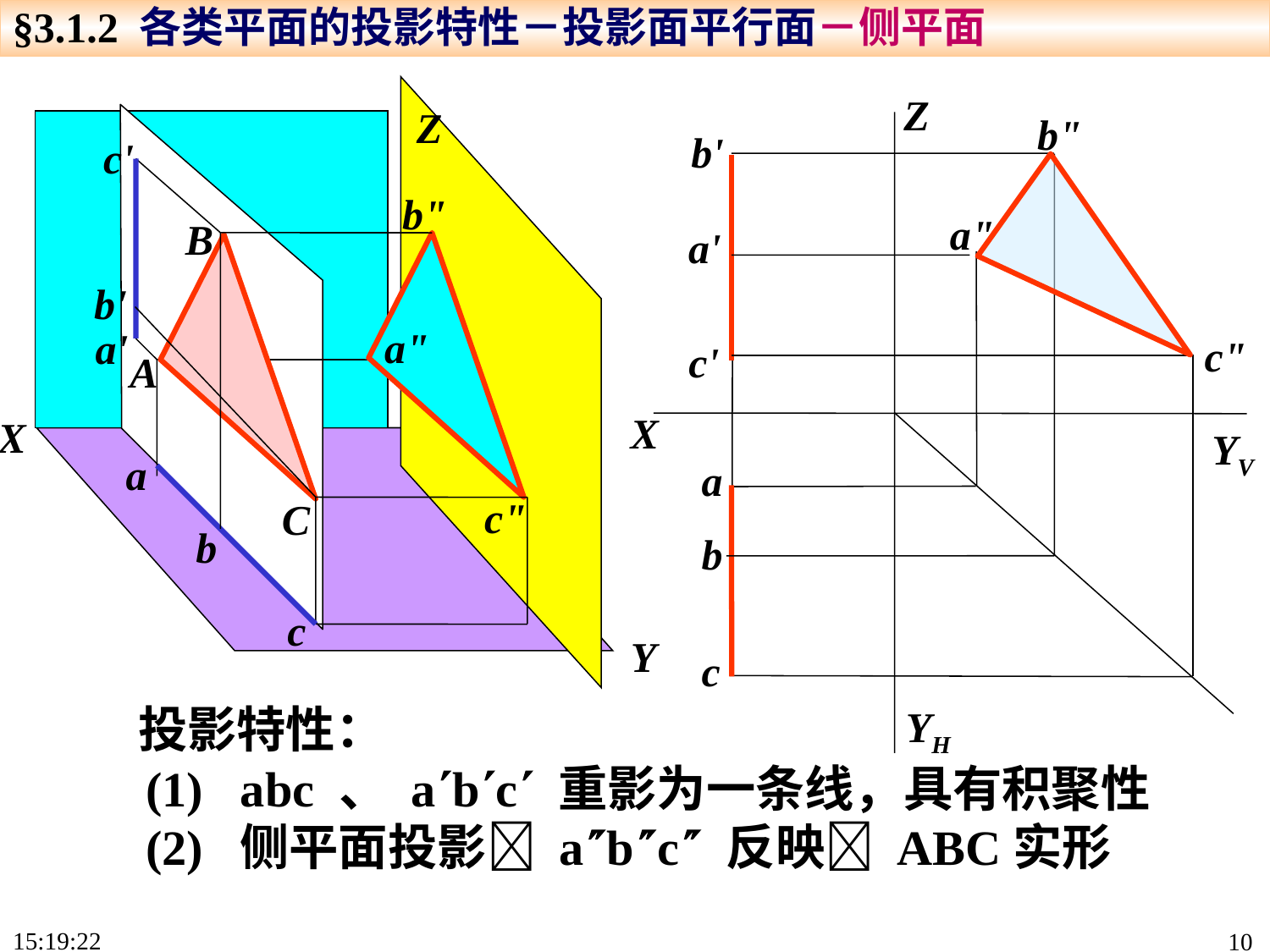

§3.1.2 各类平面的投影特性－投影面平行面－侧平面
Z

b"
b'

a"
a'

c"
c'

a

b
c

X
YV
YH
Z

X

Y

c'

b"
B

b'

a"
a'

A

a

c"
C

b
c

       投影特性：
        (1)   abc 、 a′b′c′ 重影为一条线，具有积聚性
        (2)  侧平面投影Δ a″b″c″ 反映Δ ABC实形
15:19:22
10